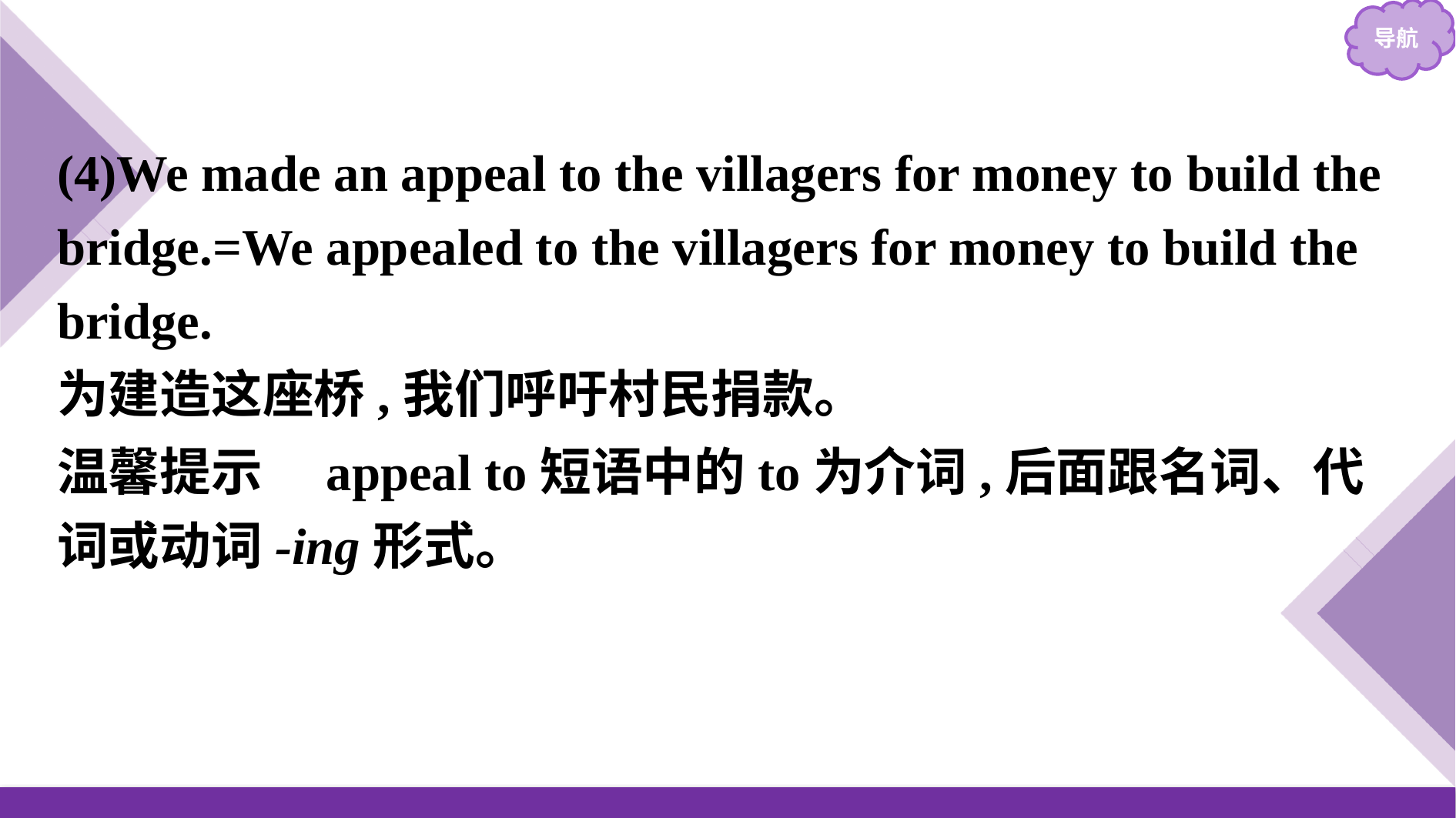

(4)We made an appeal to the villagers for money to build the bridge.=We appealed to the villagers for money to build the bridge.
为建造这座桥,我们呼吁村民捐款。
温馨提示　appeal to短语中的to为介词,后面跟名词、代词或动词-ing形式。